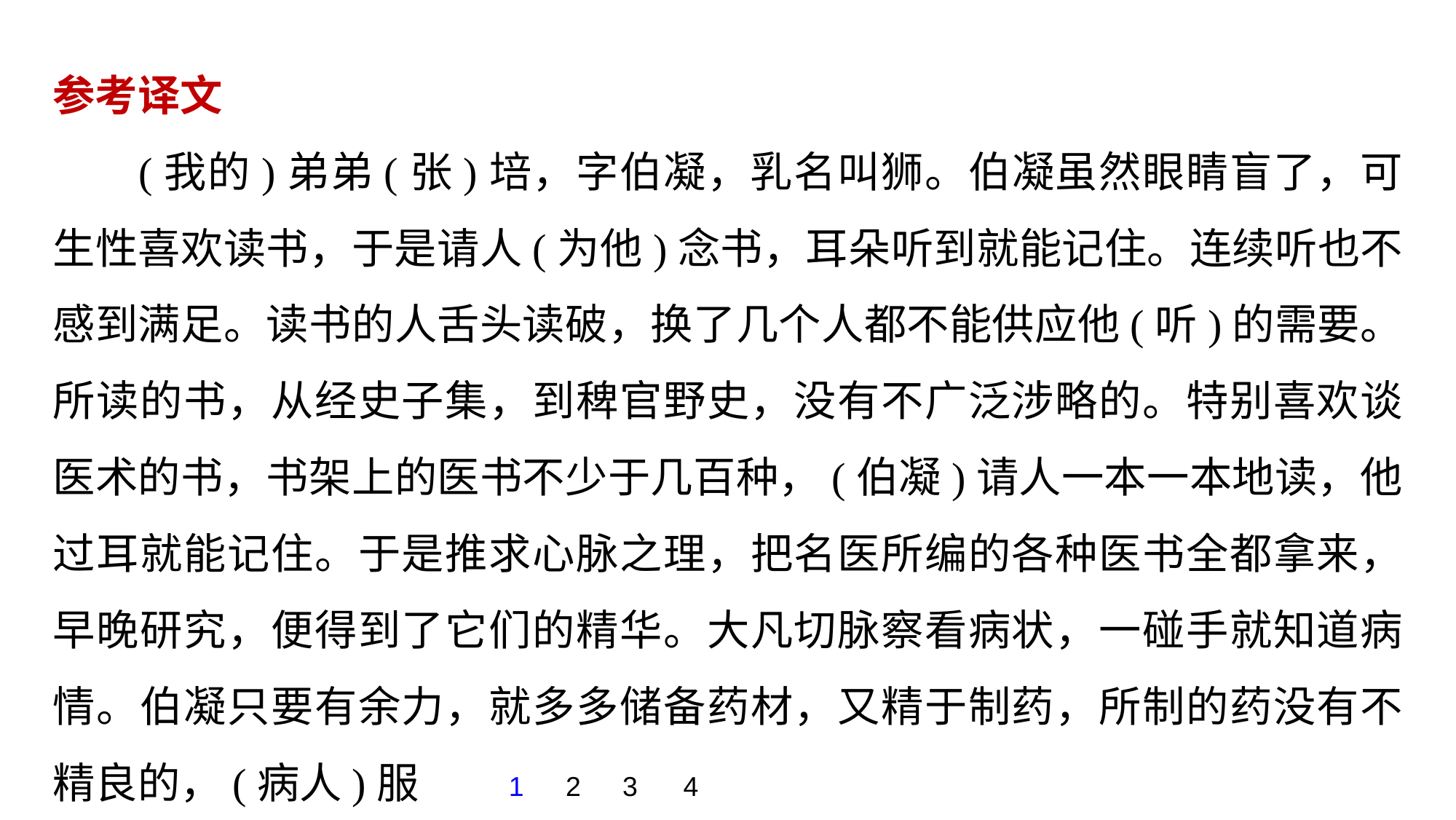

参考译文
(我的)弟弟(张)培，字伯凝，乳名叫狮。伯凝虽然眼睛盲了，可生性喜欢读书，于是请人(为他)念书，耳朵听到就能记住。连续听也不感到满足。读书的人舌头读破，换了几个人都不能供应他(听)的需要。所读的书，从经史子集，到稗官野史，没有不广泛涉略的。特别喜欢谈医术的书，书架上的医书不少于几百种，(伯凝)请人一本一本地读，他过耳就能记住。于是推求心脉之理，把名医所编的各种医书全都拿来，早晚研究，便得到了它们的精华。大凡切脉察看病状，一碰手就知道病情。伯凝只要有余力，就多多储备药材，又精于制药，所制的药没有不精良的，(病人)服
1
2
3
4